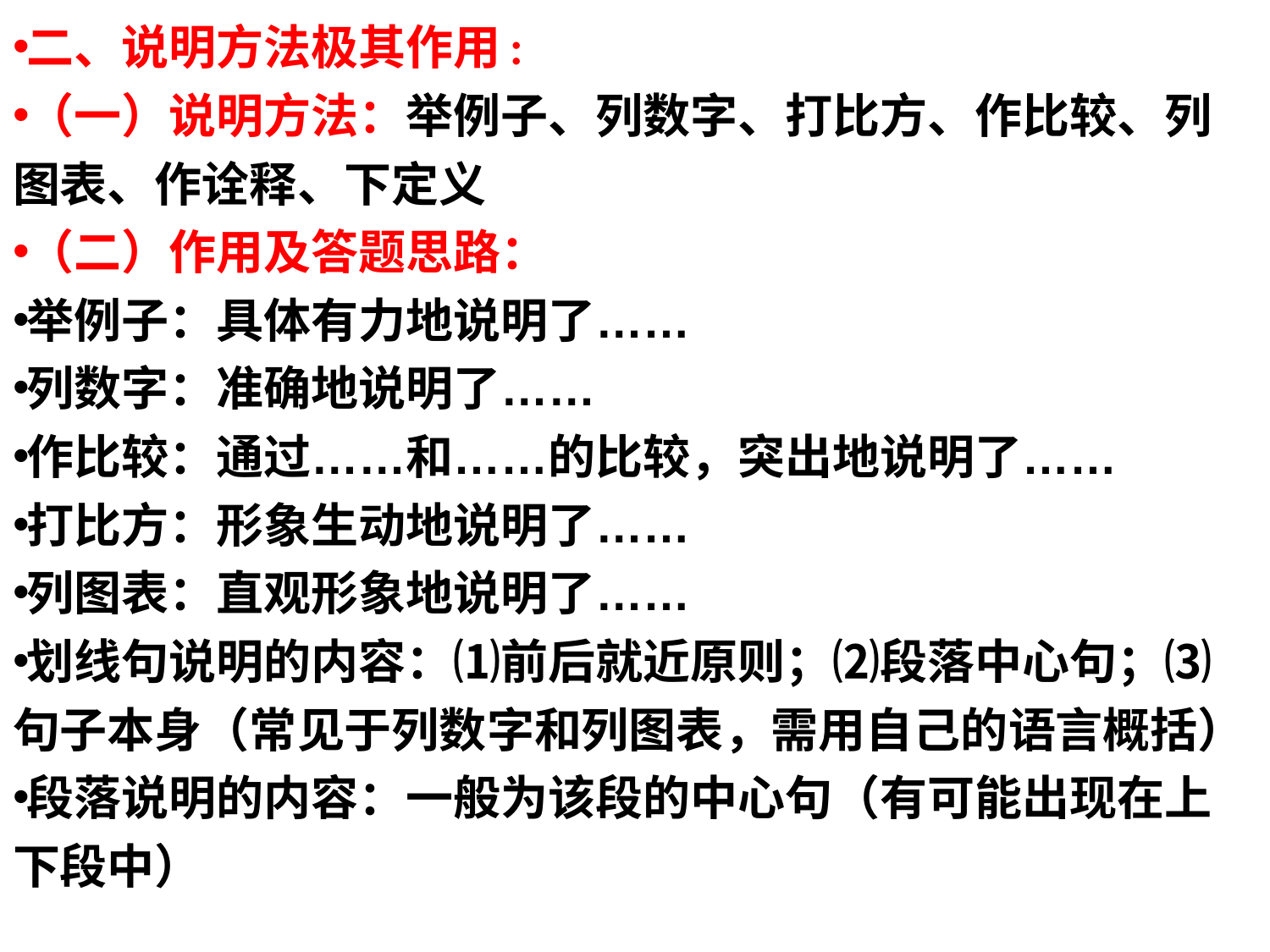

二、说明方法极其作用:
（一）说明方法：举例子、列数字、打比方、作比较、列图表、作诠释、下定义
（二）作用及答题思路：
举例子：具体有力地说明了……
列数字：准确地说明了……
作比较：通过……和……的比较，突出地说明了……
打比方：形象生动地说明了……
列图表：直观形象地说明了……
划线句说明的内容：⑴前后就近原则；⑵段落中心句；⑶句子本身（常见于列数字和列图表，需用自己的语言概括）
段落说明的内容：一般为该段的中心句（有可能出现在上下段中）

#